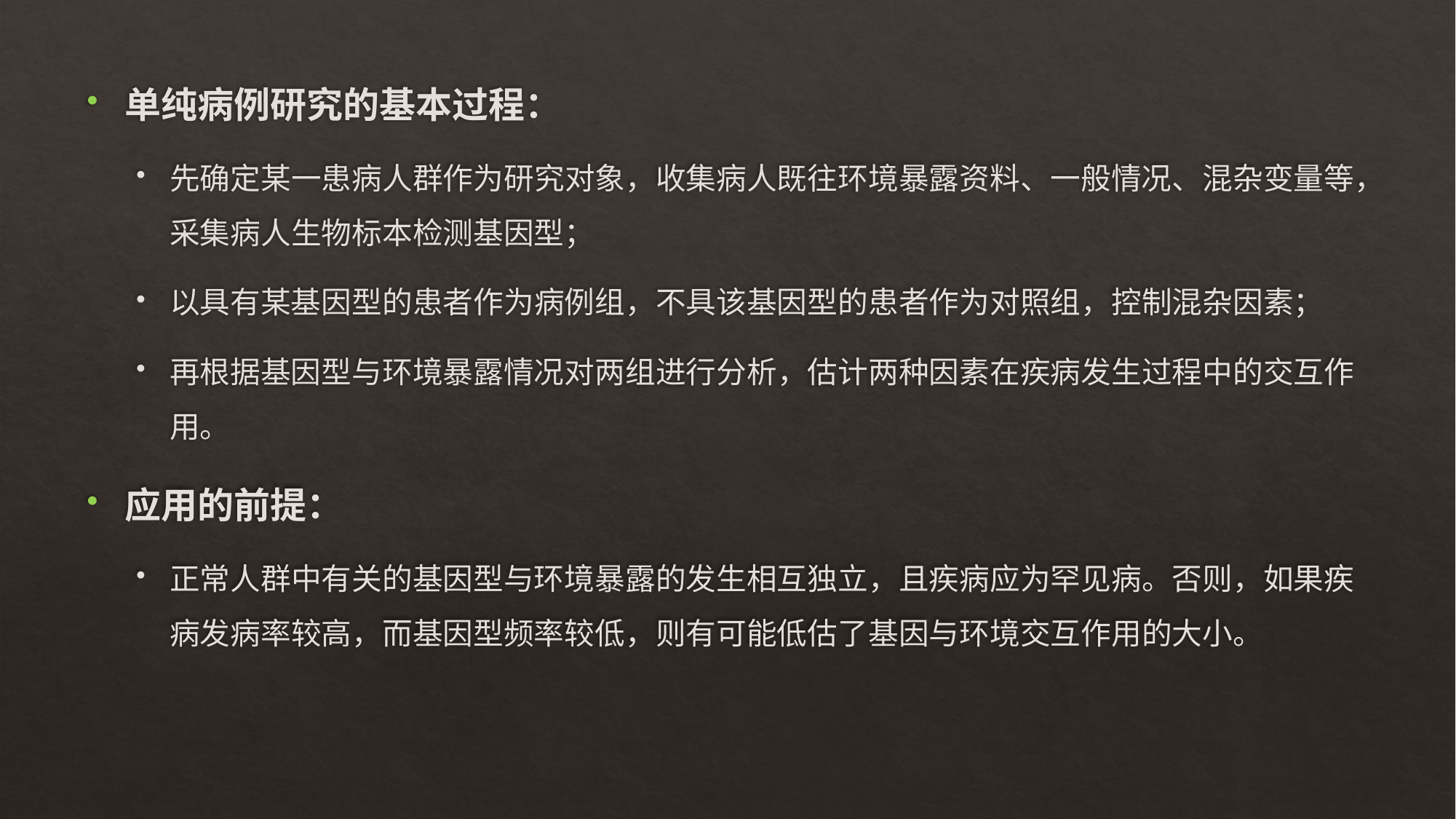

单纯病例研究的基本过程：
先确定某一患病人群作为研究对象，收集病人既往环境暴露资料、一般情况、混杂变量等，采集病人生物标本检测基因型；
以具有某基因型的患者作为病例组，不具该基因型的患者作为对照组，控制混杂因素；
再根据基因型与环境暴露情况对两组进行分析，估计两种因素在疾病发生过程中的交互作用。
应用的前提：
正常人群中有关的基因型与环境暴露的发生相互独立，且疾病应为罕见病。否则，如果疾病发病率较高，而基因型频率较低，则有可能低估了基因与环境交互作用的大小。